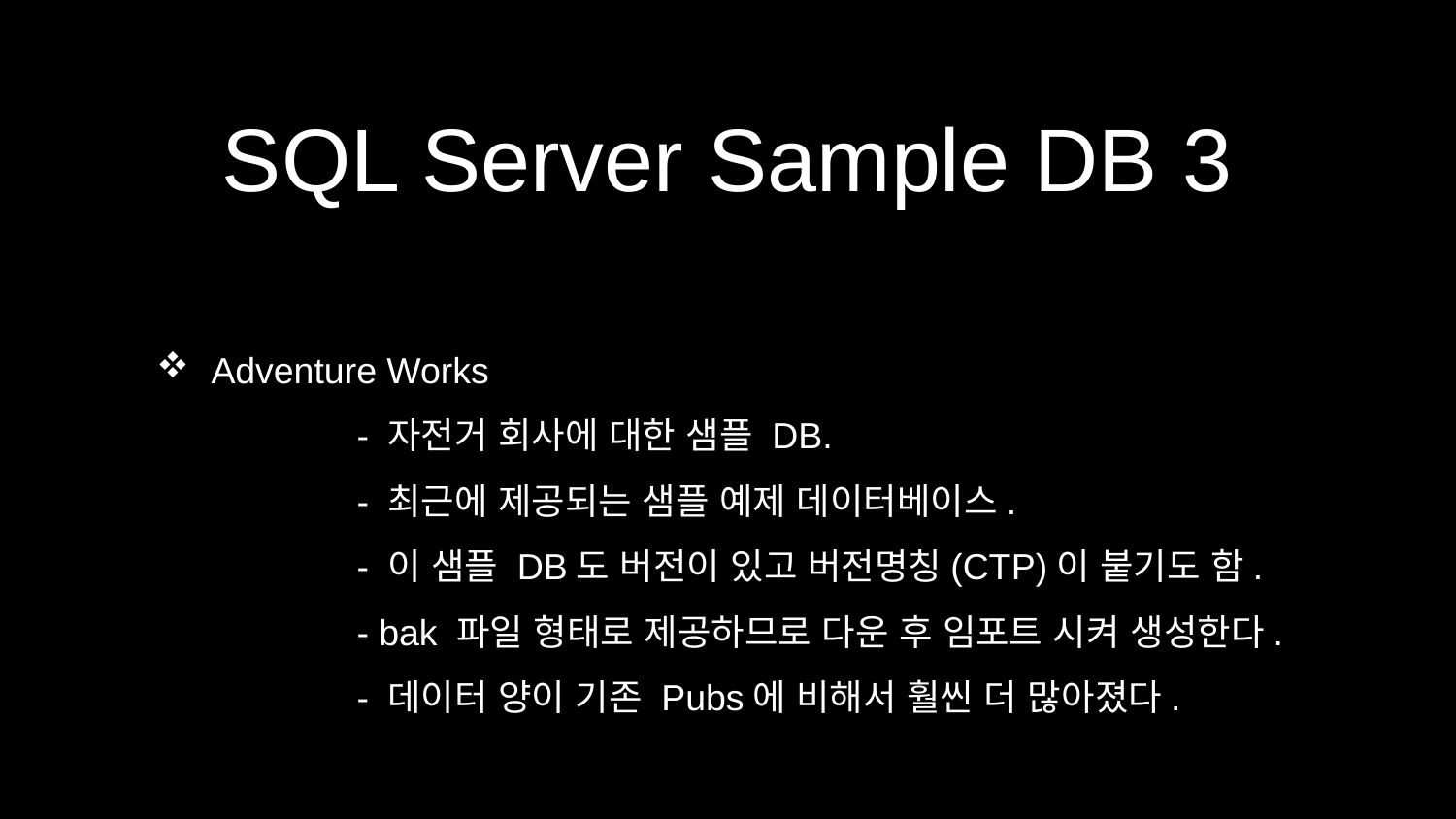

# SQL Server Sample DB 3
Adventure Works
	- 자전거 회사에 대한 샘플 DB.
	- 최근에 제공되는 샘플 예제 데이터베이스.
	- 이 샘플 DB도 버전이 있고 버전명칭(CTP)이 붙기도 함.
	- bak 파일 형태로 제공하므로 다운 후 임포트 시켜 생성한다.
	- 데이터 양이 기존 Pubs에 비해서 훨씬 더 많아졌다.